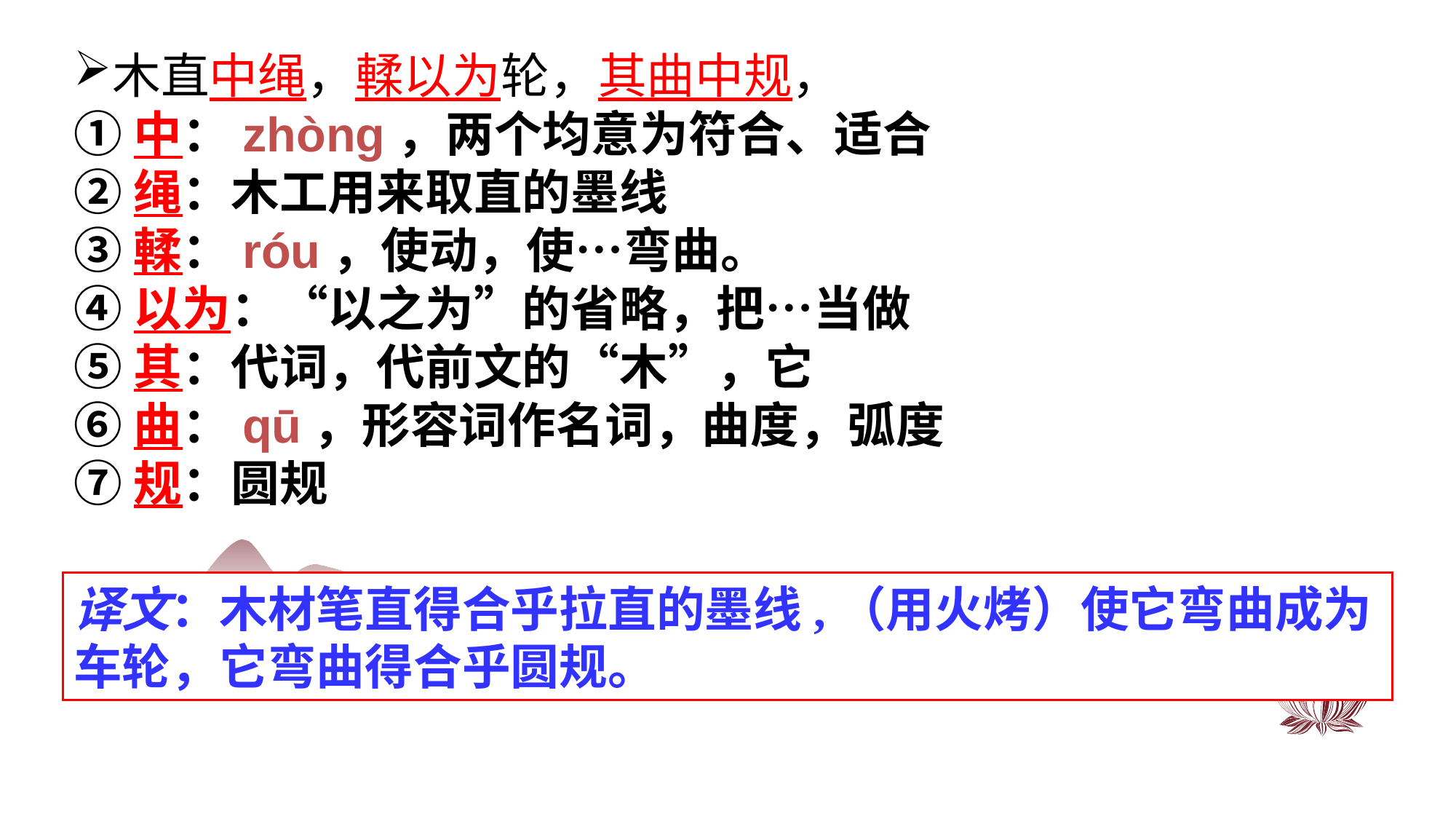

木直中绳，輮以为轮，其曲中规，
①中：zhòng，两个均意为符合、适合
②绳：木工用来取直的墨线
③輮：róu，使动，使…弯曲。
④以为：“以之为”的省略，把…当做
⑤其：代词，代前文的“木”，它
⑥曲：qū，形容词作名词，曲度，弧度
⑦规：圆规

译文：木材笔直得合乎拉直的墨线,（用火烤）使它弯曲成为车轮，它弯曲得合乎圆规。